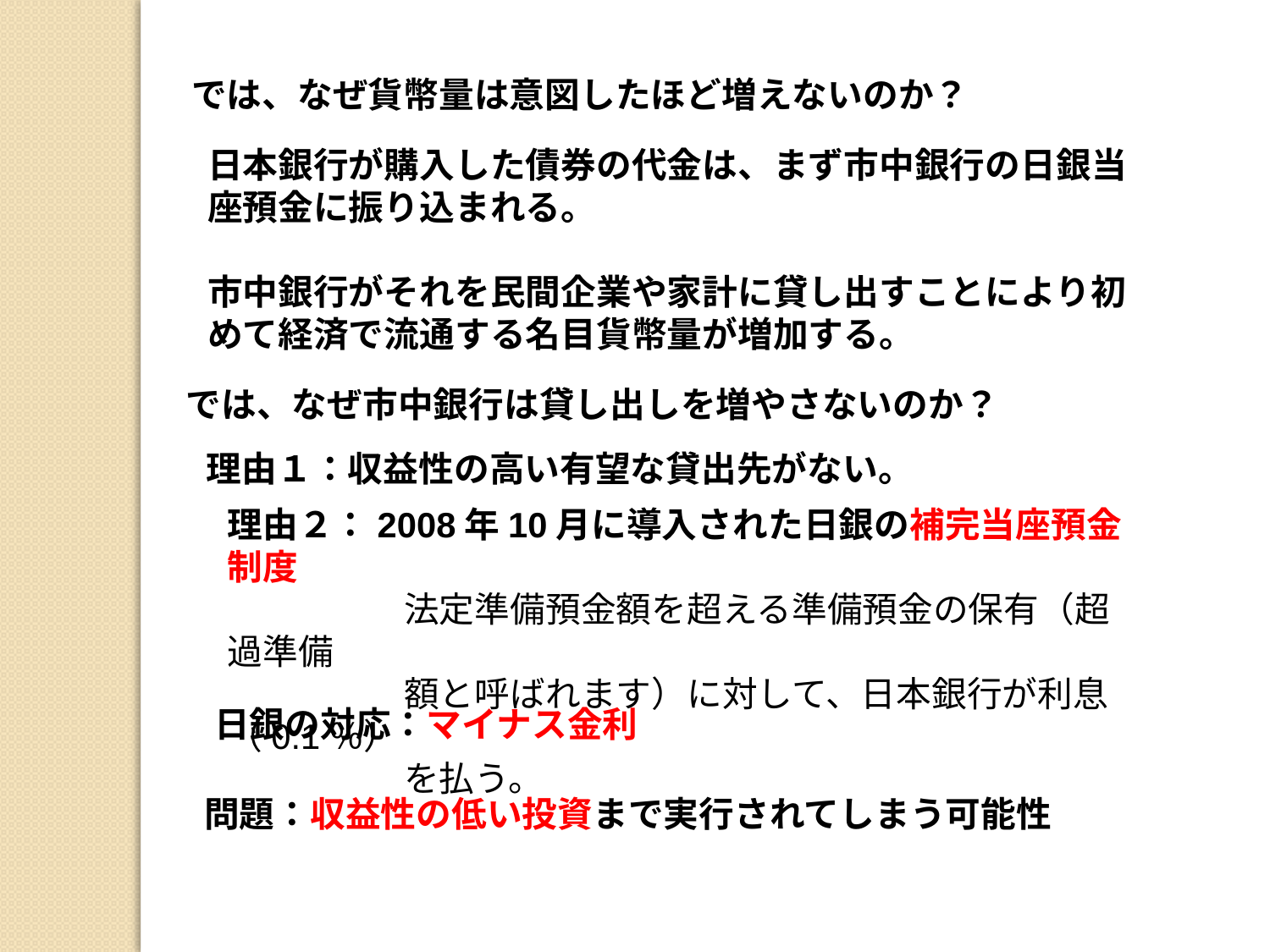

では、なぜ貨幣量は意図したほど増えないのか？
日本銀行が購入した債券の代金は、まず市中銀行の日銀当座預金に振り込まれる。

市中銀行がそれを民間企業や家計に貸し出すことにより初めて経済で流通する名目貨幣量が増加する。
では、なぜ市中銀行は貸し出しを増やさないのか？
理由１：収益性の高い有望な貸出先がない。
理由２：2008年10月に導入された日銀の補完当座預金制度
　　　　　法定準備預金額を超える準備預金の保有（超過準備
　　　　　額と呼ばれます）に対して、日本銀行が利息（0.1％）
　　　　　を払う。
日銀の対応：マイナス金利
問題：収益性の低い投資まで実行されてしまう可能性